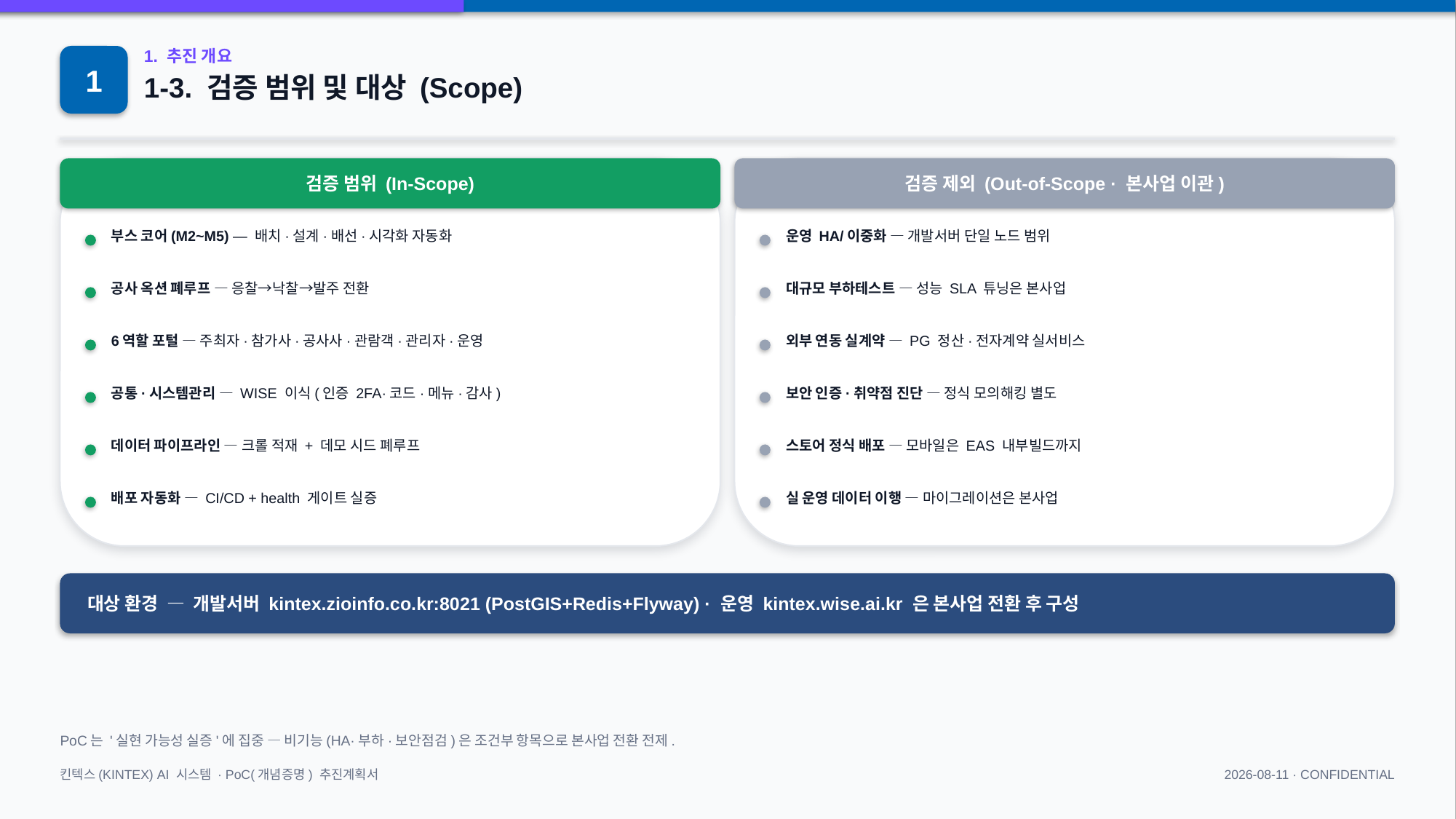

1
1. 추진 개요
1-3. 검증 범위 및 대상 (Scope)

검증 범위 (In-Scope)

검증 제외 (Out-of-Scope · 본사업 이관)
부스 코어(M2~M5) — 배치·설계·배선·시각화 자동화
운영 HA/이중화 — 개발서버 단일 노드 범위

공사 옥션 폐루프 — 응찰→낙찰→발주 전환
대규모 부하테스트 — 성능 SLA 튜닝은 본사업

6역할 포털 — 주최자·참가사·공사사·관람객·관리자·운영
외부 연동 실계약 — PG 정산·전자계약 실서비스

공통·시스템관리 — WISE 이식(인증 2FA·코드·메뉴·감사)
보안 인증·취약점 진단 — 정식 모의해킹 별도

데이터 파이프라인 — 크롤 적재 + 데모 시드 폐루프
스토어 정식 배포 — 모바일은 EAS 내부빌드까지

배포 자동화 — CI/CD + health 게이트 실증
실 운영 데이터 이행 — 마이그레이션은 본사업

대상 환경  —  개발서버 kintex.zioinfo.co.kr:8021 (PostGIS+Redis+Flyway) · 운영 kintex.wise.ai.kr 은 본사업 전환 후 구성
PoC는 '실현 가능성 실증'에 집중 — 비기능(HA·부하·보안점검)은 조건부 항목으로 본사업 전환 전제.